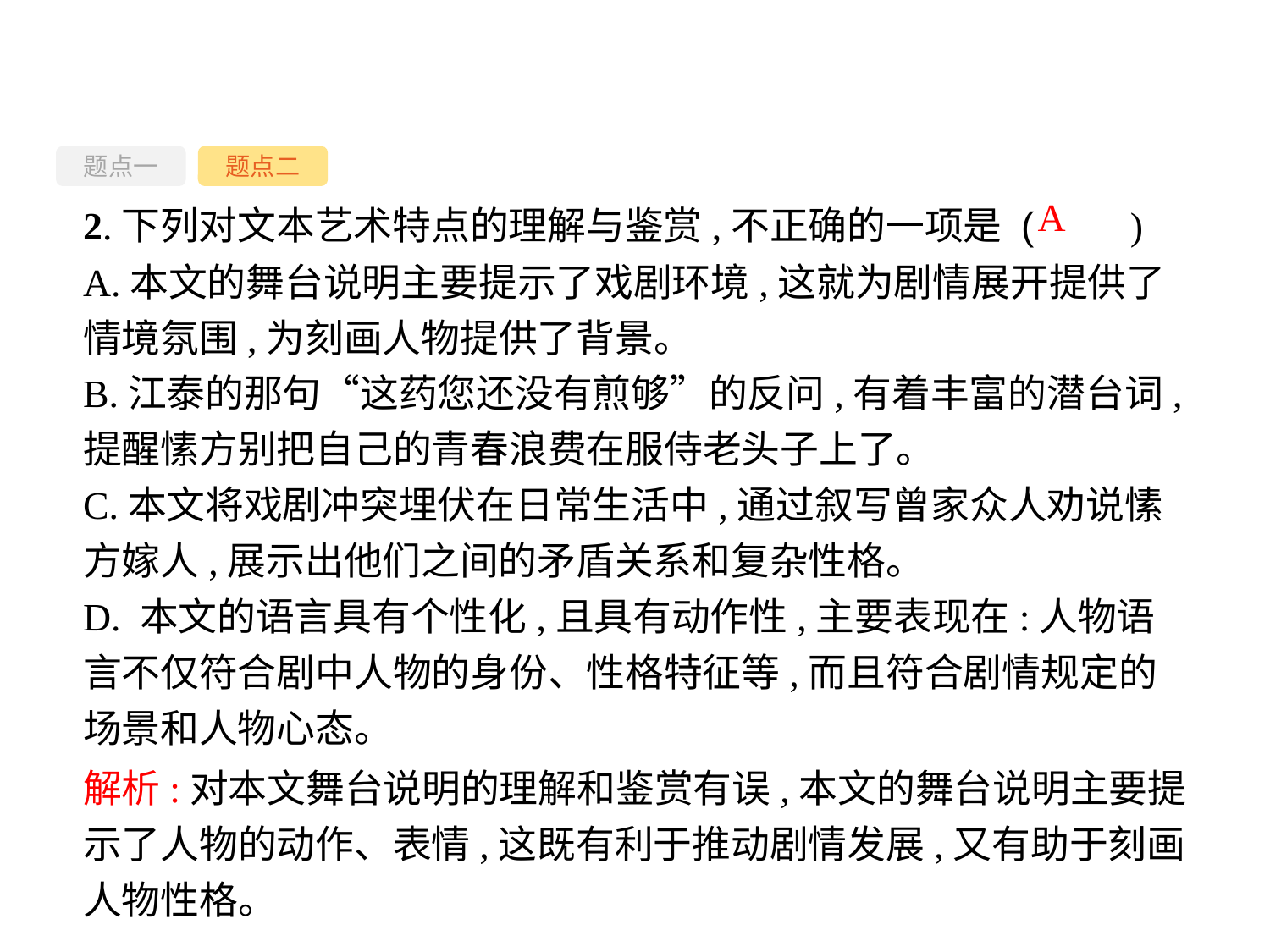

题点一
题点二
2.下列对文本艺术特点的理解与鉴赏,不正确的一项是 (　　)
A.本文的舞台说明主要提示了戏剧环境,这就为剧情展开提供了情境氛围,为刻画人物提供了背景。
B.江泰的那句“这药您还没有煎够”的反问,有着丰富的潜台词,提醒愫方别把自己的青春浪费在服侍老头子上了。
C.本文将戏剧冲突埋伏在日常生活中,通过叙写曾家众人劝说愫方嫁人,展示出他们之间的矛盾关系和复杂性格。
D. 本文的语言具有个性化,且具有动作性,主要表现在:人物语言不仅符合剧中人物的身份、性格特征等,而且符合剧情规定的场景和人物心态。
A
解析:对本文舞台说明的理解和鉴赏有误,本文的舞台说明主要提示了人物的动作、表情,这既有利于推动剧情发展,又有助于刻画人物性格。
-52-